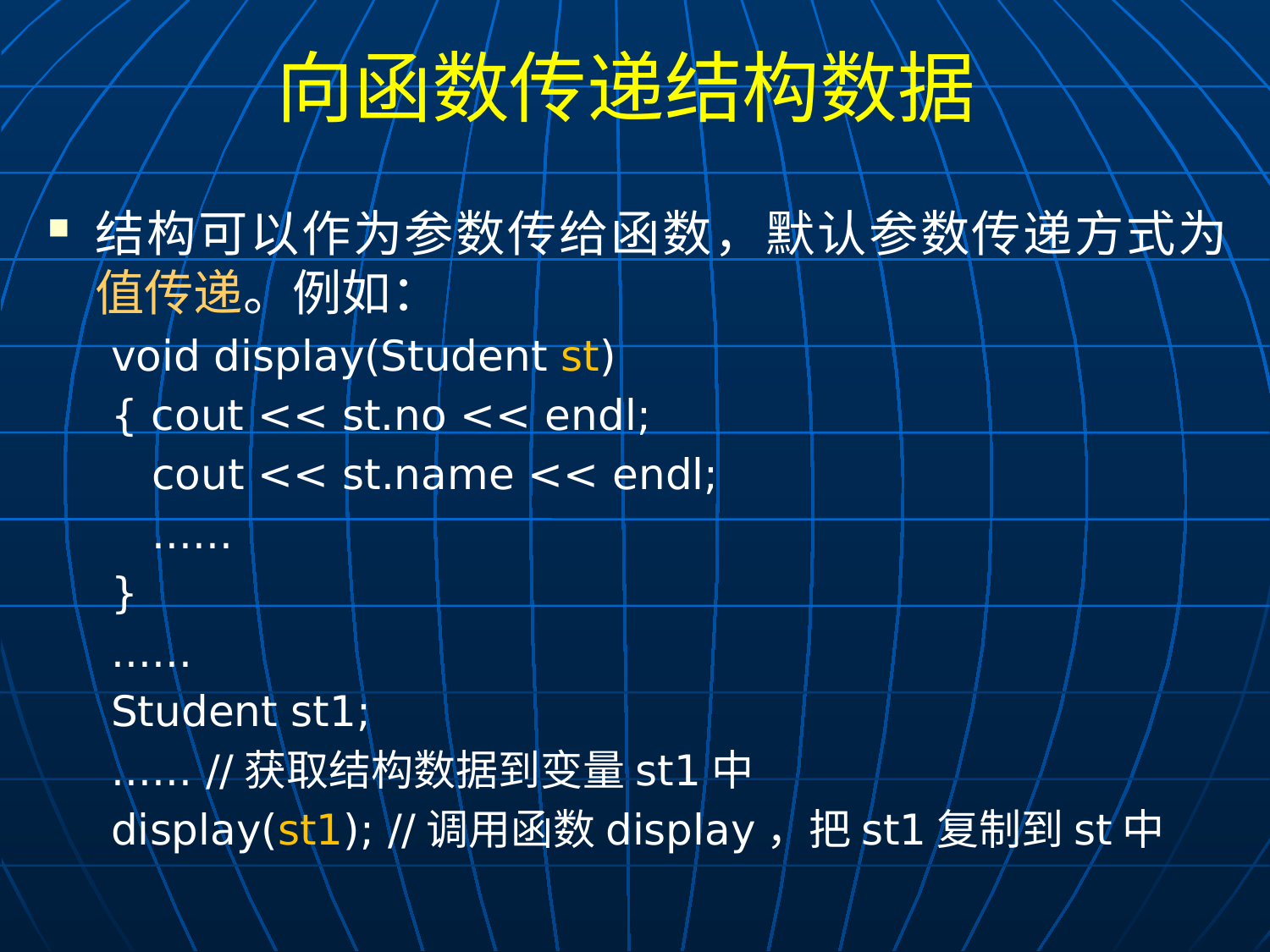

# 向函数传递结构数据
结构可以作为参数传给函数，默认参数传递方式为值传递。例如：
void display(Student st)
{ cout << st.no << endl;
   cout << st.name << endl;
   ......
}
......
Student st1;
...... //获取结构数据到变量st1中
display(st1); //调用函数display，把st1复制到st中